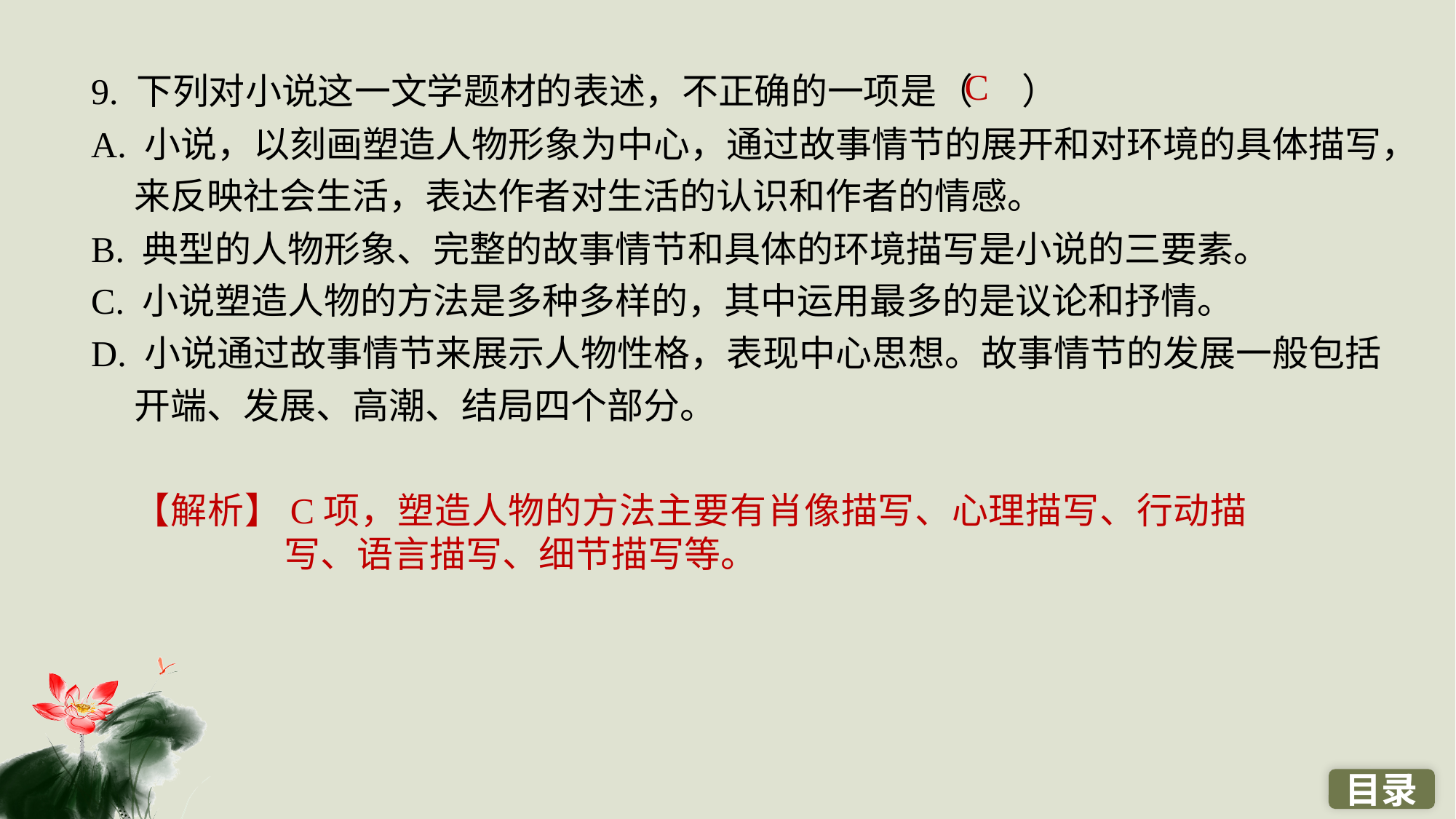

9. 下列对小说这一文学题材的表述，不正确的一项是（      ）
A. 小说，以刻画塑造人物形象为中心，通过故事情节的展开和对环境的具体描写，来反映社会生活，表达作者对生活的认识和作者的情感。
B. 典型的人物形象、完整的故事情节和具体的环境描写是小说的三要素。
C. 小说塑造人物的方法是多种多样的，其中运用最多的是议论和抒情。
D. 小说通过故事情节来展示人物性格，表现中心思想。故事情节的发展一般包括开端、发展、高潮、结局四个部分。
C
【解析】C项，塑造人物的方法主要有肖像描写、心理描写、行动描写、语言描写、细节描写等。